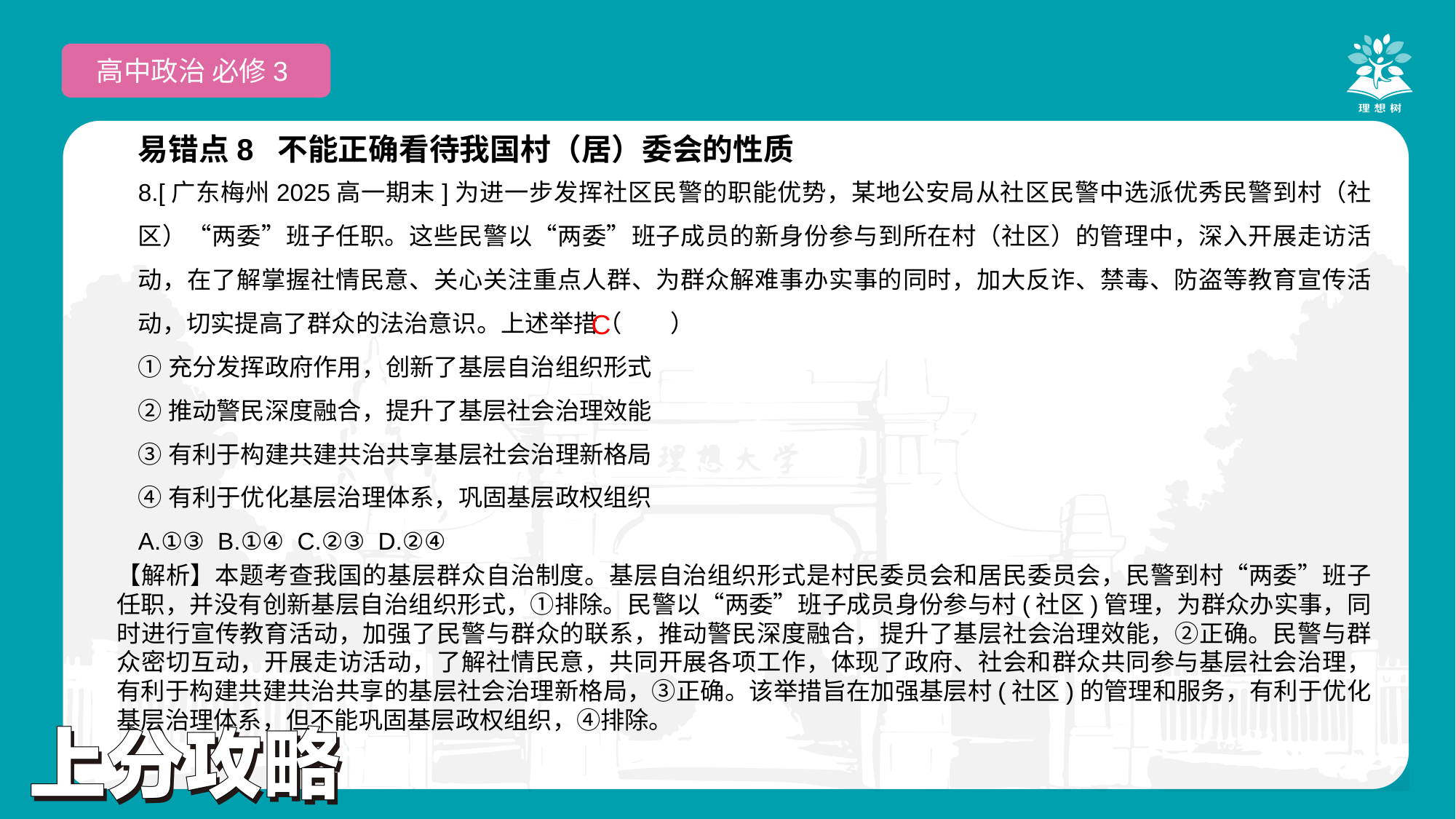

高中政治 必修3
易错点8  不能正确看待我国村（居）委会的性质
8.[广东梅州2025高一期末]为进一步发挥社区民警的职能优势，某地公安局从社区民警中选派优秀民警到村（社区）“两委”班子任职。这些民警以“两委”班子成员的新身份参与到所在村（社区）的管理中，深入开展走访活动，在了解掌握社情民意、关心关注重点人群、为群众解难事办实事的同时，加大反诈、禁毒、防盗等教育宣传活动，切实提高了群众的法治意识。上述举措（　　）
①充分发挥政府作用，创新了基层自治组织形式
②推动警民深度融合，提升了基层社会治理效能
③有利于构建共建共治共享基层社会治理新格局
④有利于优化基层治理体系，巩固基层政权组织
A.①③  B.①④  C.②③  D.②④
C
【解析】本题考查我国的基层群众自治制度。基层自治组织形式是村民委员会和居民委员会，民警到村“两委”班子任职，并没有创新基层自治组织形式，①排除。民警以“两委”班子成员身份参与村(社区)管理，为群众办实事，同时进行宣传教育活动，加强了民警与群众的联系，推动警民深度融合，提升了基层社会治理效能，②正确。民警与群众密切互动，开展走访活动，了解社情民意，共同开展各项工作，体现了政府、社会和群众共同参与基层社会治理，有利于构建共建共治共享的基层社会治理新格局，③正确。该举措旨在加强基层村(社区)的管理和服务，有利于优化基层治理体系，但不能巩固基层政权组织，④排除。